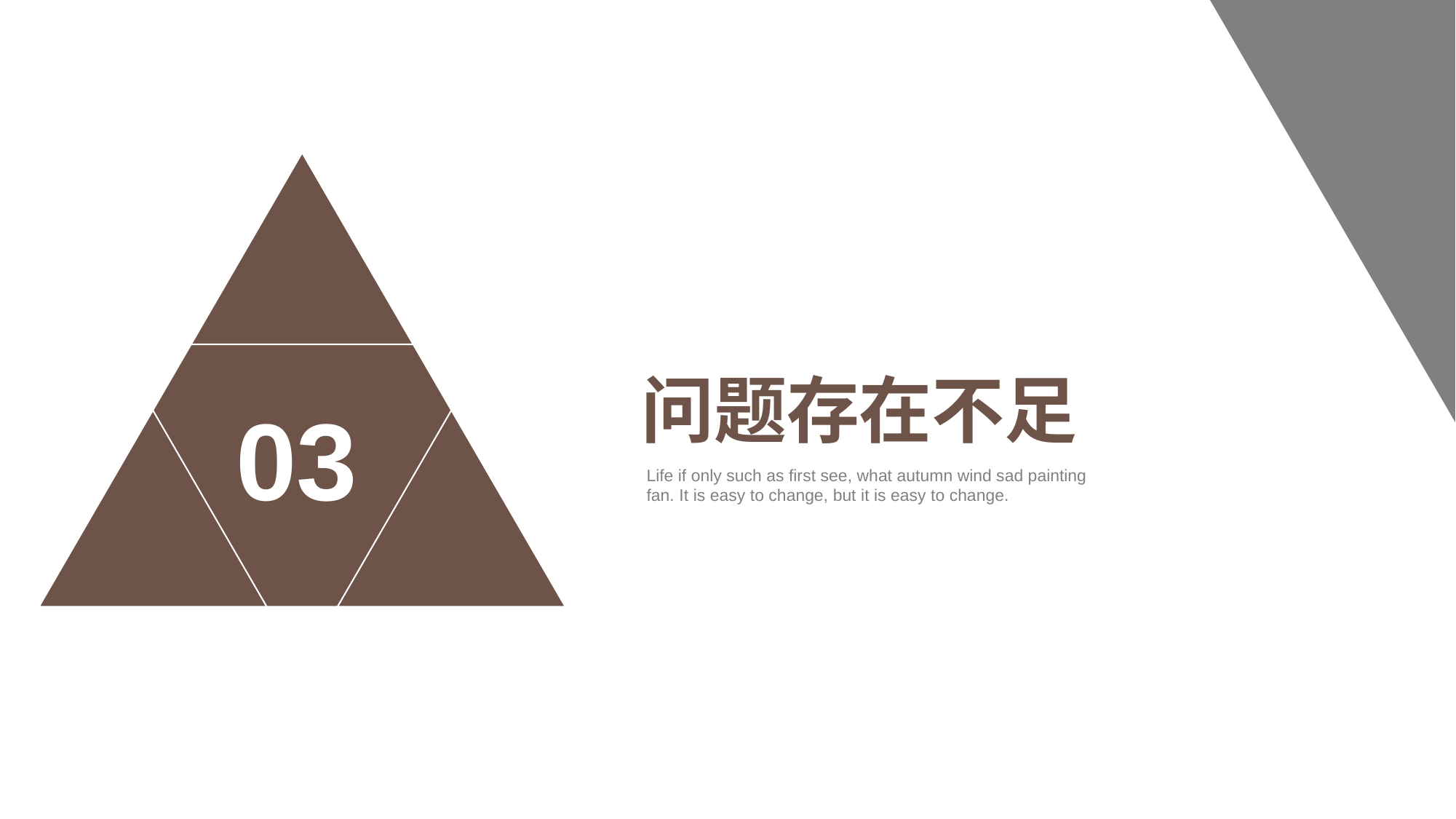

03
问题存在不足
Life if only such as first see, what autumn wind sad painting fan. It is easy to change, but it is easy to change.